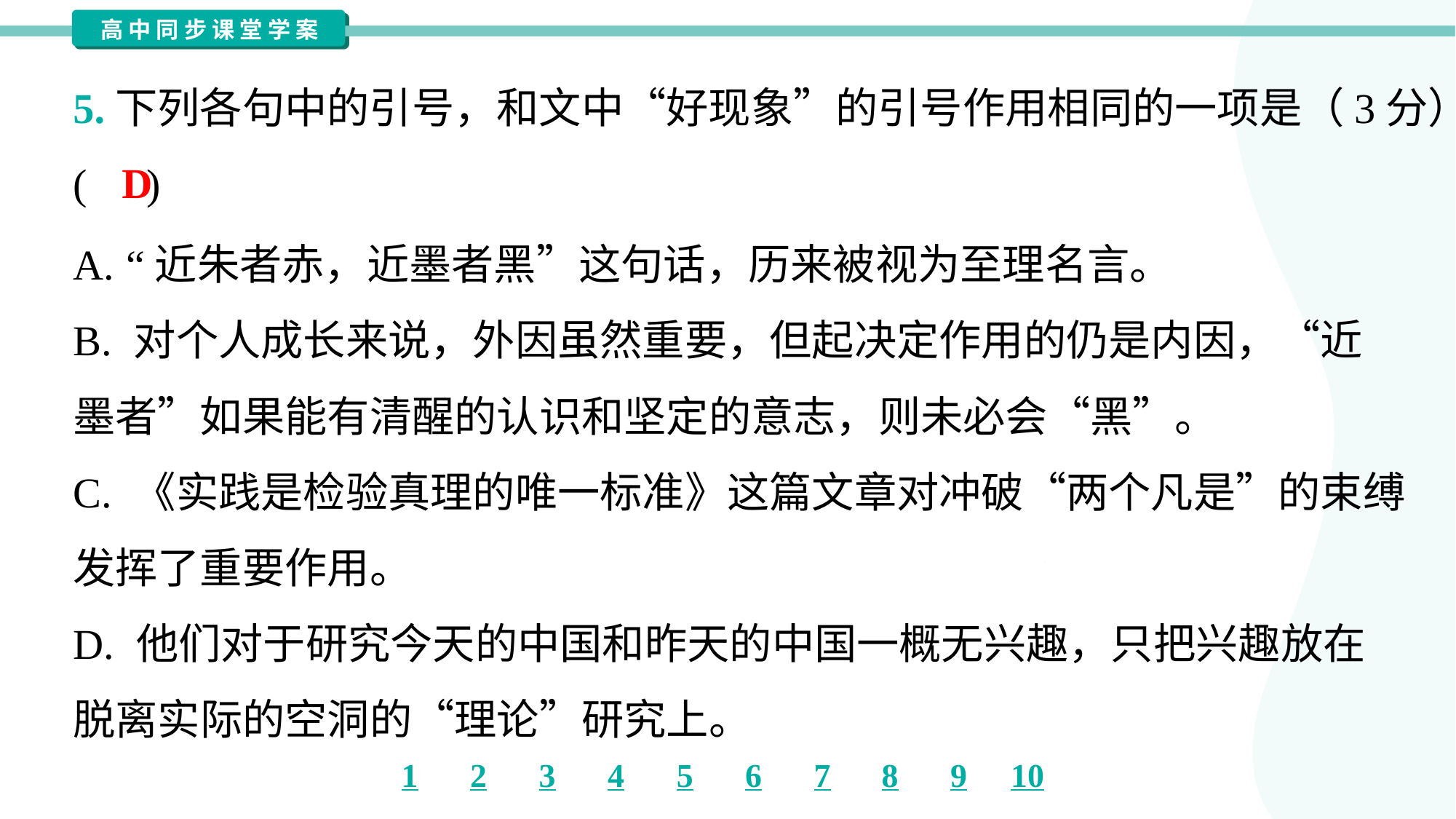

5.下列各句中的引号，和文中“好现象”的引号作用相同的一项是（3分）
(     )
D
A. “近朱者赤，近墨者黑”这句话，历来被视为至理名言。
B. 对个人成长来说，外因虽然重要，但起决定作用的仍是内因，“近
墨者”如果能有清醒的认识和坚定的意志，则未必会“黑”。
C. 《实践是检验真理的唯一标准》这篇文章对冲破“两个凡是”的束缚
发挥了重要作用。
D. 他们对于研究今天的中国和昨天的中国一概无兴趣，只把兴趣放在
脱离实际的空洞的“理论”研究上。